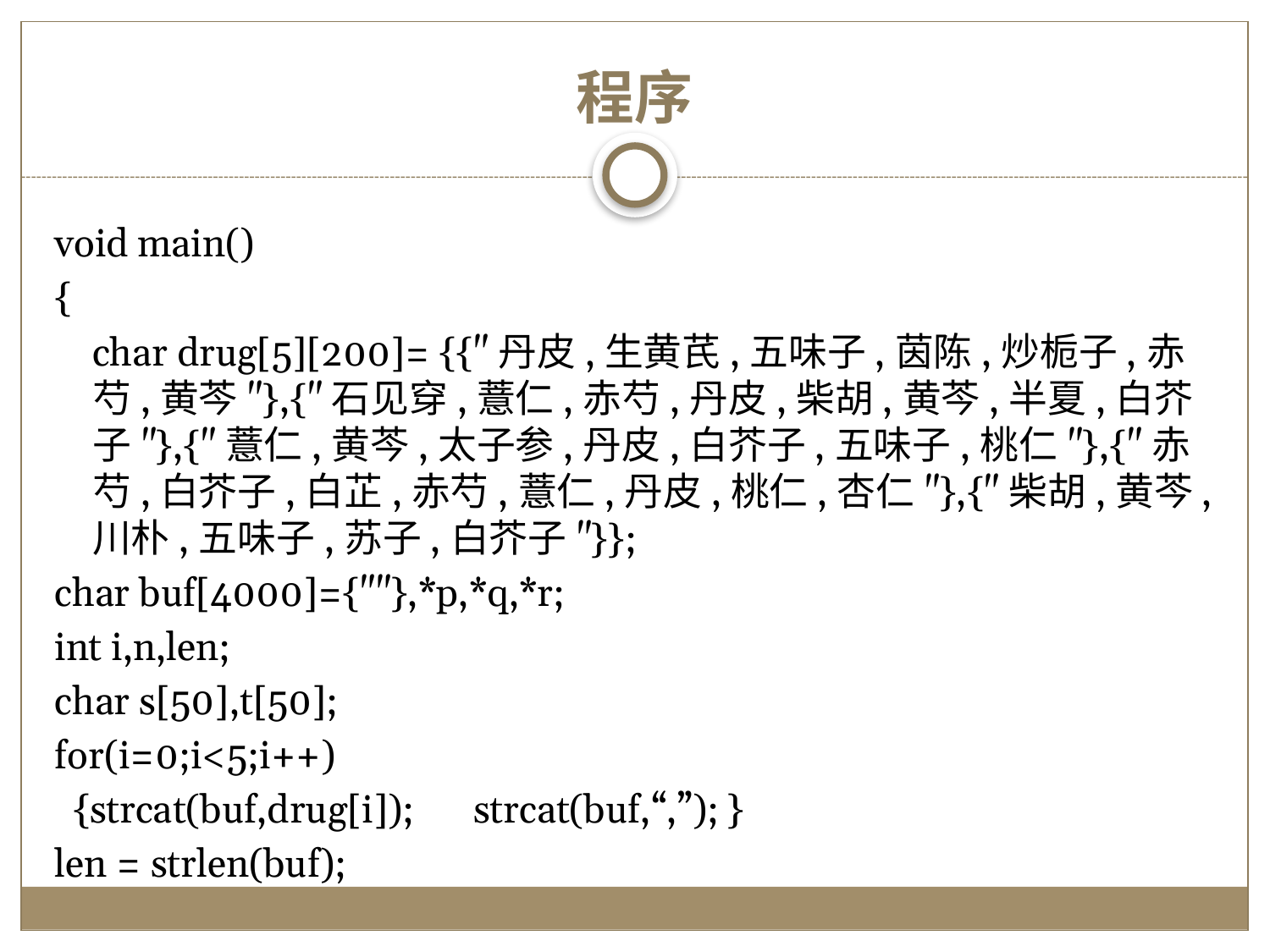

# 程序
void main()
{
	char drug[5][200]= {{"丹皮,生黄芪,五味子,茵陈,炒栀子,赤芍,黄芩"},{"石见穿,薏仁,赤芍,丹皮,柴胡,黄芩,半夏,白芥子"},{"薏仁,黄芩,太子参,丹皮,白芥子,五味子,桃仁"},{"赤芍,白芥子,白芷,赤芍,薏仁,丹皮,桃仁,杏仁"},{"柴胡,黄芩,川朴,五味子,苏子,白芥子"}};
char buf[4000]={""},*p,*q,*r;
int i,n,len;
char s[50],t[50];
for(i=0;i<5;i++)
  {strcat(buf,drug[i]);	strcat(buf,“,”);	}
len = strlen(buf);